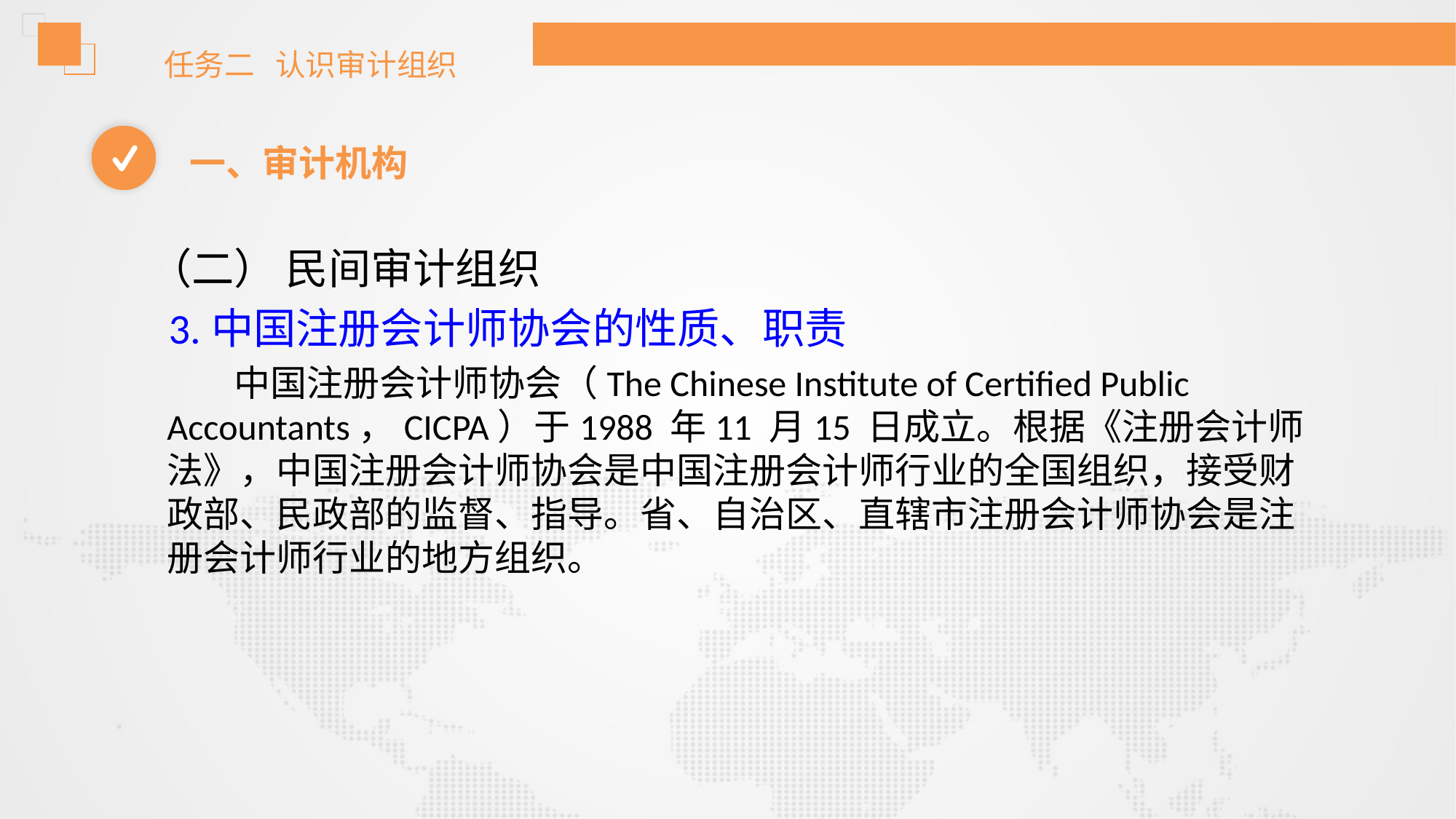

任务二   认识审计组织

一、审计机构

   （二） 民间审计组织
      3.中国注册会计师协会的性质、职责
              中国注册会计师协会（The Chinese Institute of Certified Public Accountants，CICPA）于1988 年11 月15 日成立。根据《注册会计师法》，中国注册会计师协会是中国注册会计师行业的全国组织，接受财政部、民政部的监督、指导。省、自治区、直辖市注册会计师协会是注册会计师行业的地方组织。